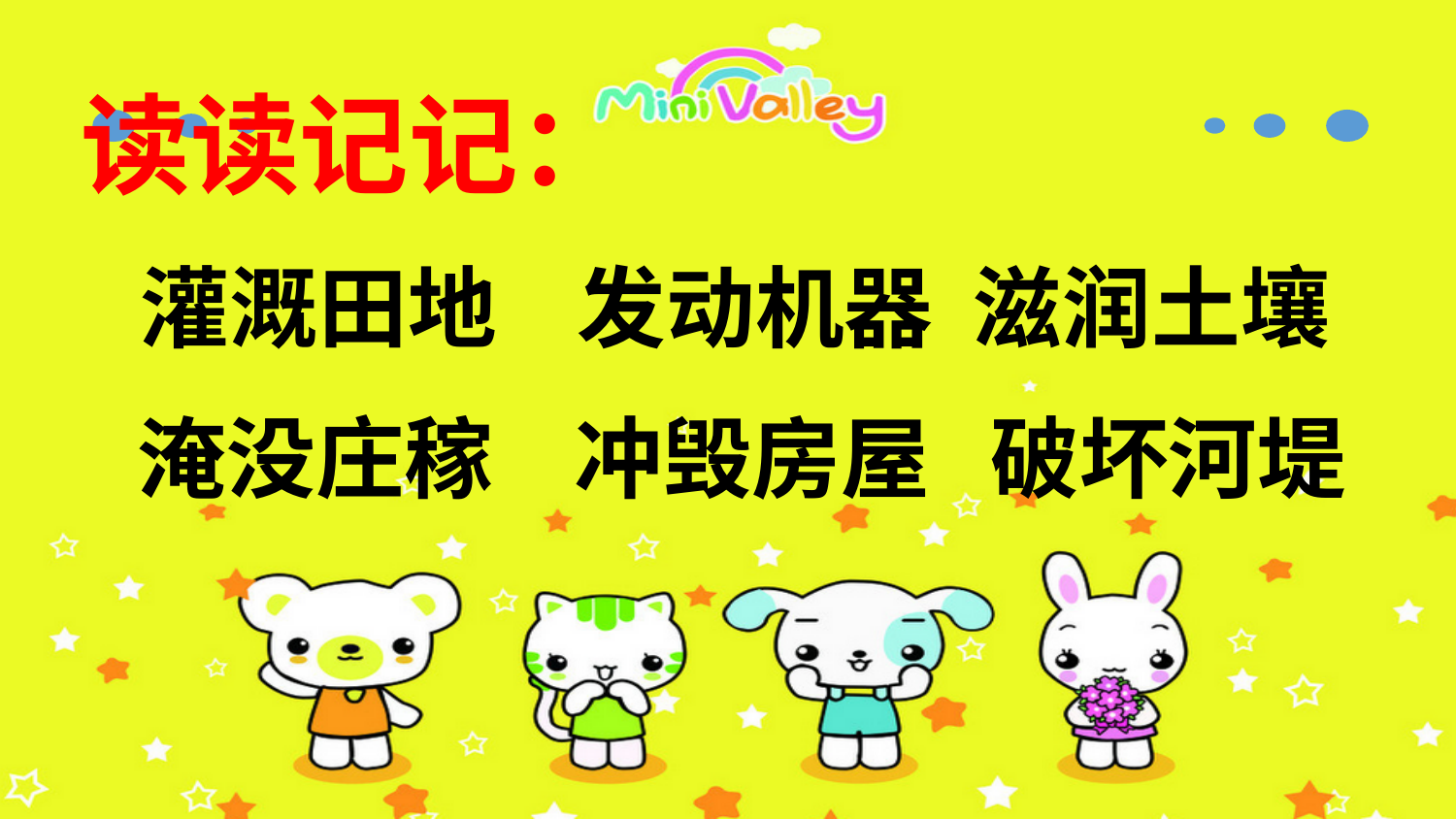

读读记记：
   灌溉田地    发动机器  滋润土壤
  淹没庄稼    冲毁房屋   破坏河堤